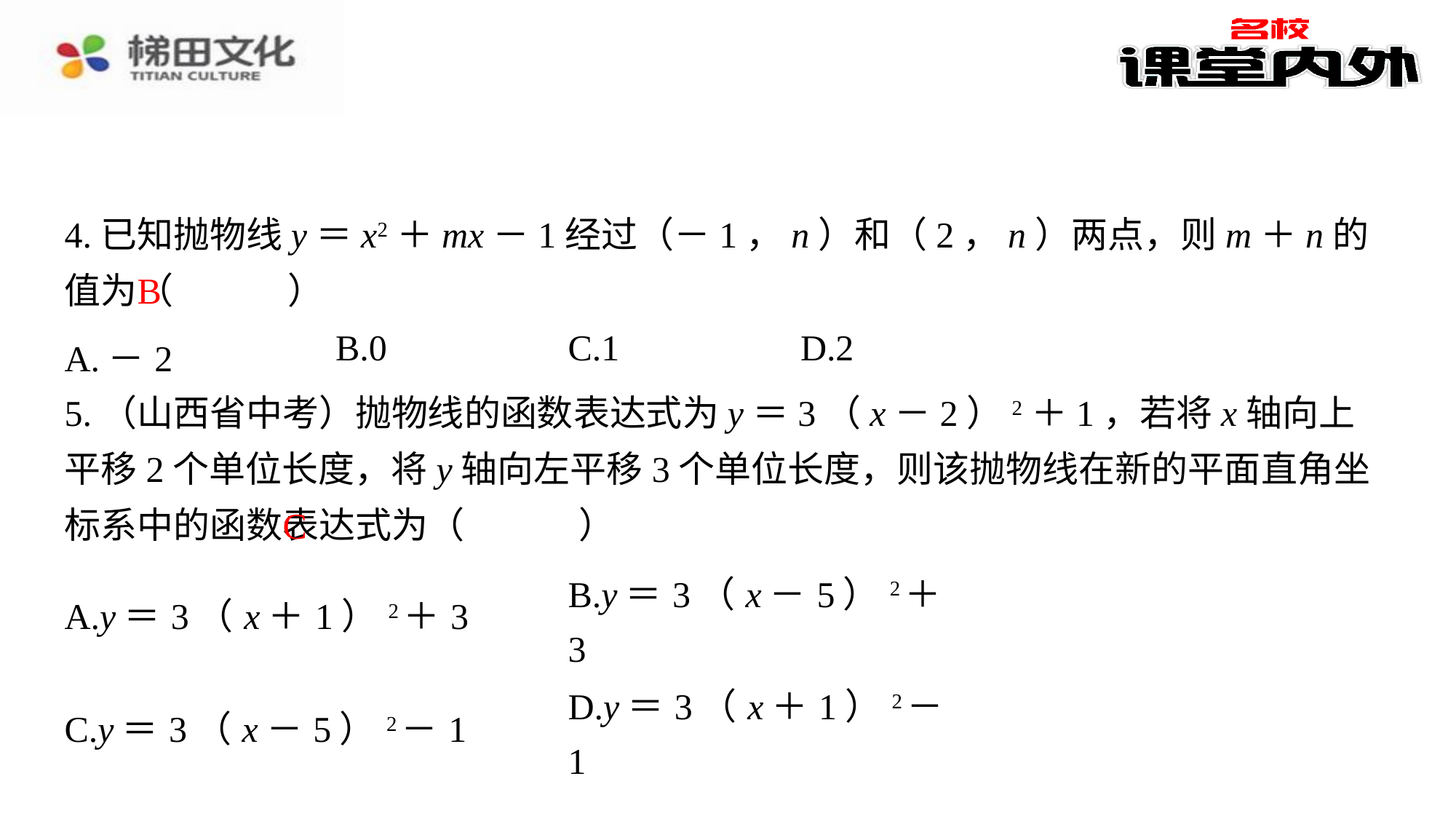

4.已知抛物线y＝x2＋mx－1经过（－1，n）和（2，n）两点，则m＋n的值为（　B　）
B
| A.－2 | B.0 | C.1 | D.2 |
| --- | --- | --- | --- |
5.（山西省中考）抛物线的函数表达式为y＝3（x－2）2＋1，若将x轴向上平移2个单位长度，将y轴向左平移3个单位长度，则该抛物线在新的平面直角坐标系中的函数表达式为（　C　）
C
| A.y＝3（x＋1）2＋3 | B.y＝3（x－5）2＋3 |
| --- | --- |
| C.y＝3（x－5）2－1 | D.y＝3（x＋1）2－1 |